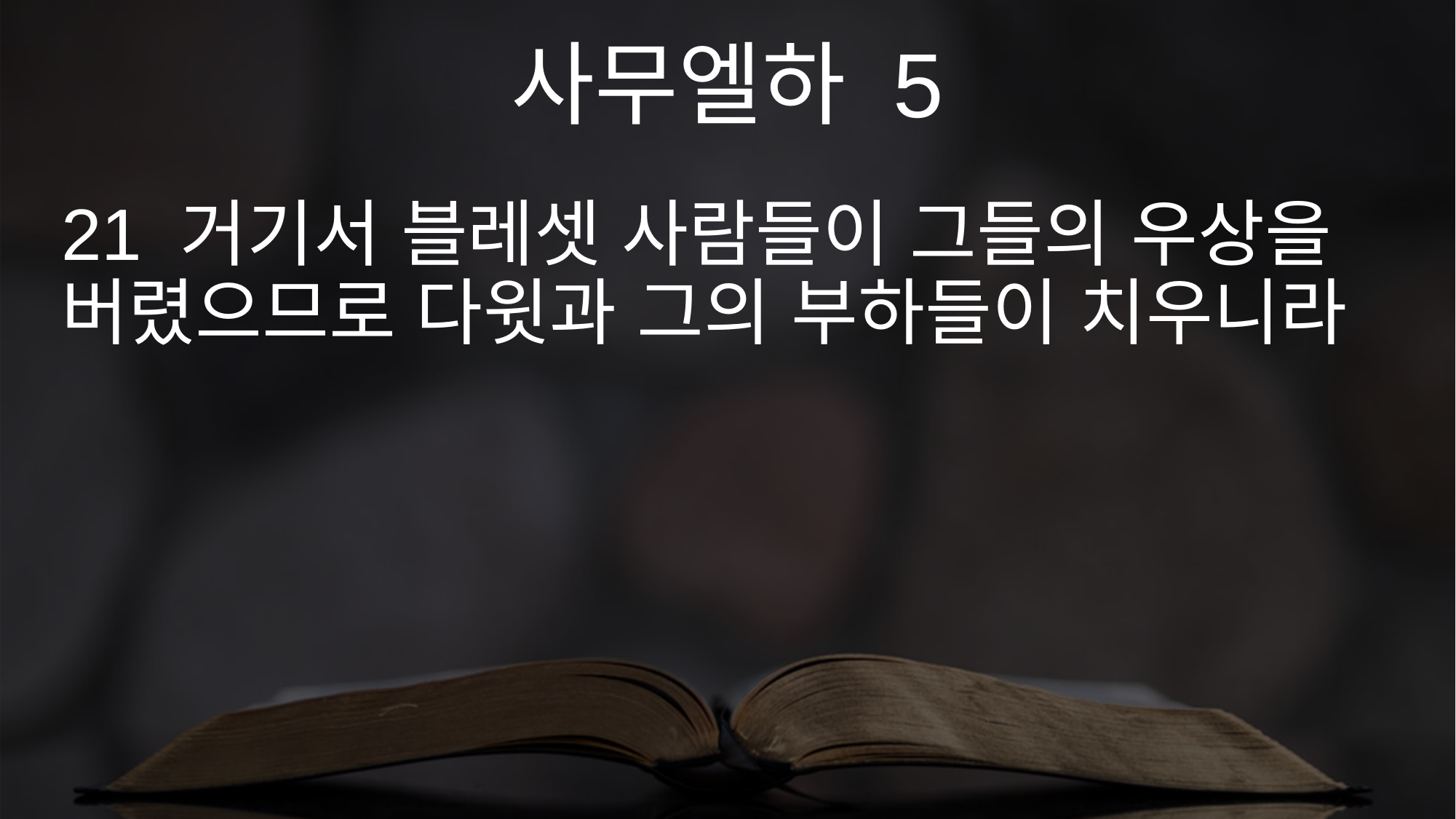

사무엘하 5
21 거기서 블레셋 사람들이 그들의 우상을 버렸으므로 다윗과 그의 부하들이 치우니라